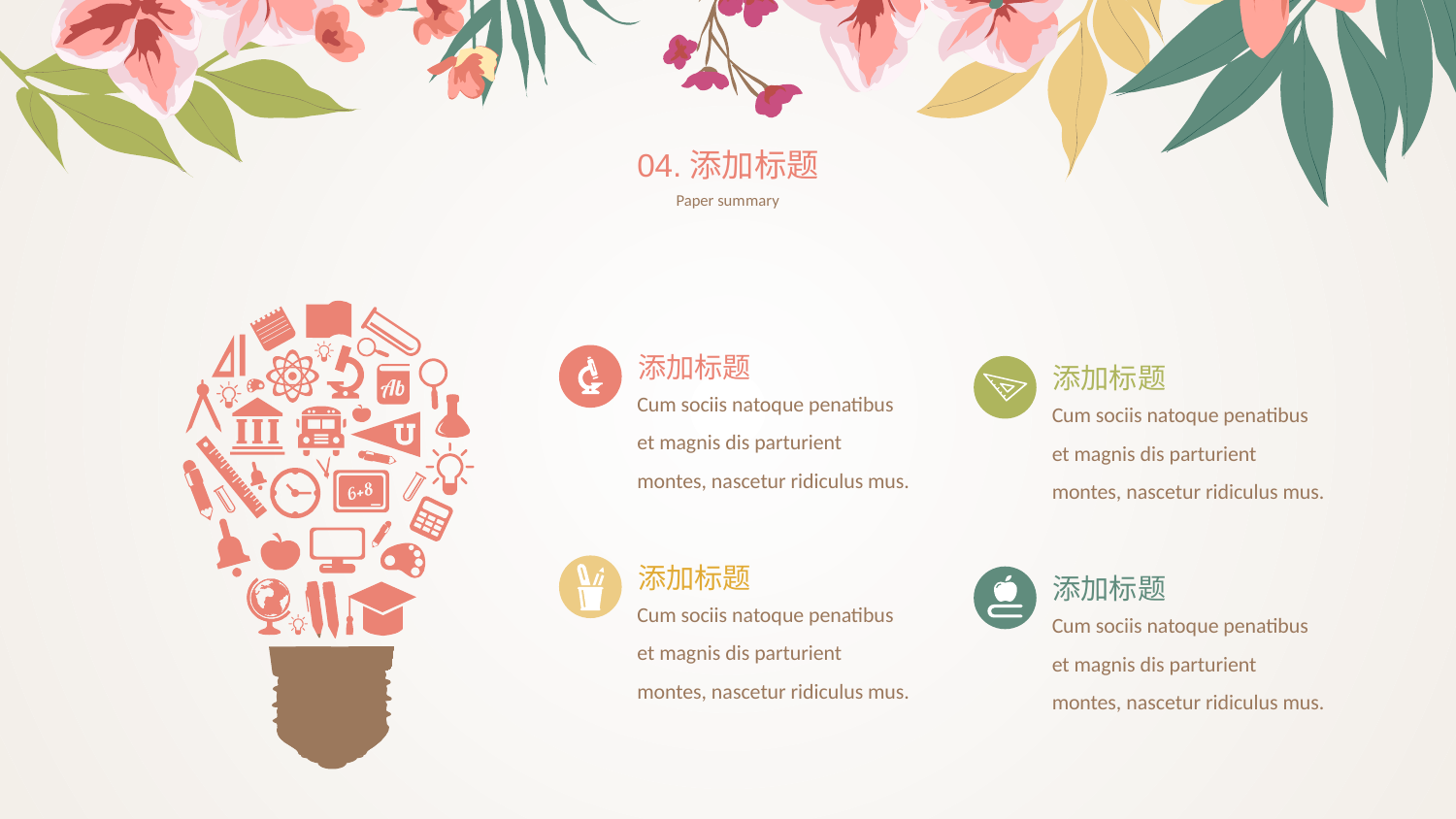

04.添加标题
Paper summary

添加标题

添加标题

Cum sociis natoque penatibus et magnis dis parturient montes, nascetur ridiculus mus.

Cum sociis natoque penatibus et magnis dis parturient montes, nascetur ridiculus mus.

添加标题

添加标题

Cum sociis natoque penatibus et magnis dis parturient montes, nascetur ridiculus mus.

Cum sociis natoque penatibus et magnis dis parturient montes, nascetur ridiculus mus.